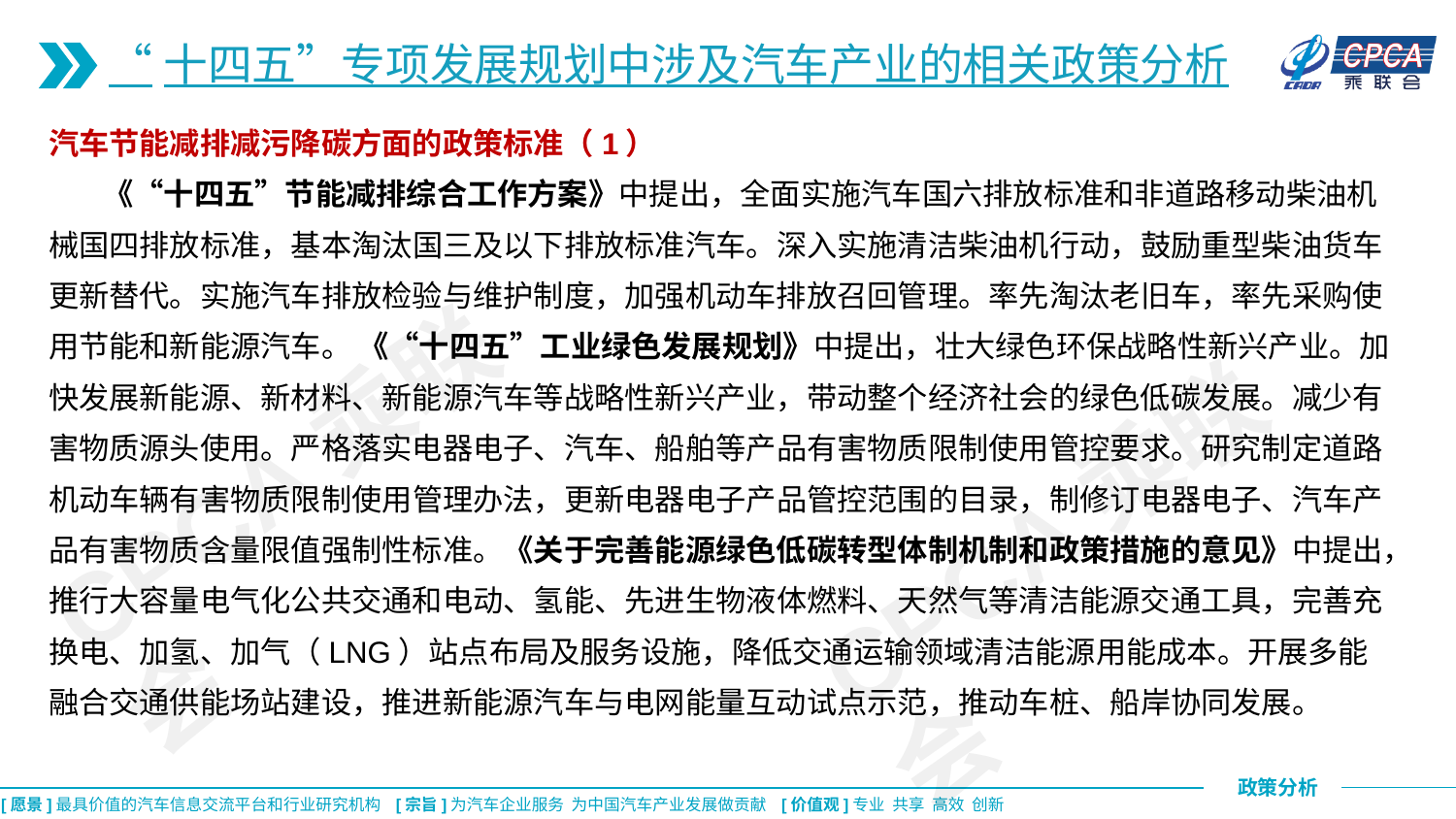

“十四五”专项发展规划中涉及汽车产业的相关政策分析
汽车节能减排减污降碳方面的政策标准（1）
       《“十四五”节能减排综合工作方案》中提出，全面实施汽车国六排放标准和非道路移动柴油机械国四排放标准，基本淘汰国三及以下排放标准汽车。深入实施清洁柴油机行动，鼓励重型柴油货车更新替代。实施汽车排放检验与维护制度，加强机动车排放召回管理。率先淘汰老旧车，率先采购使用节能和新能源汽车。 《“十四五”工业绿色发展规划》中提出，壮大绿色环保战略性新兴产业。加快发展新能源、新材料、新能源汽车等战略性新兴产业，带动整个经济社会的绿色低碳发展。减少有害物质源头使用。严格落实电器电子、汽车、船舶等产品有害物质限制使用管控要求。研究制定道路机动车辆有害物质限制使用管理办法，更新电器电子产品管控范围的目录，制修订电器电子、汽车产品有害物质含量限值强制性标准。《关于完善能源绿色低碳转型体制机制和政策措施的意见》中提出，推行大容量电气化公共交通和电动、氢能、先进生物液体燃料、天然气等清洁能源交通工具，完善充换电、加氢、加气（LNG）站点布局及服务设施，降低交通运输领域清洁能源用能成本。开展多能融合交通供能场站建设，推进新能源汽车与电网能量互动试点示范，推动车桩、船岸协同发展。
CPCA乘联会
CPCA乘联会